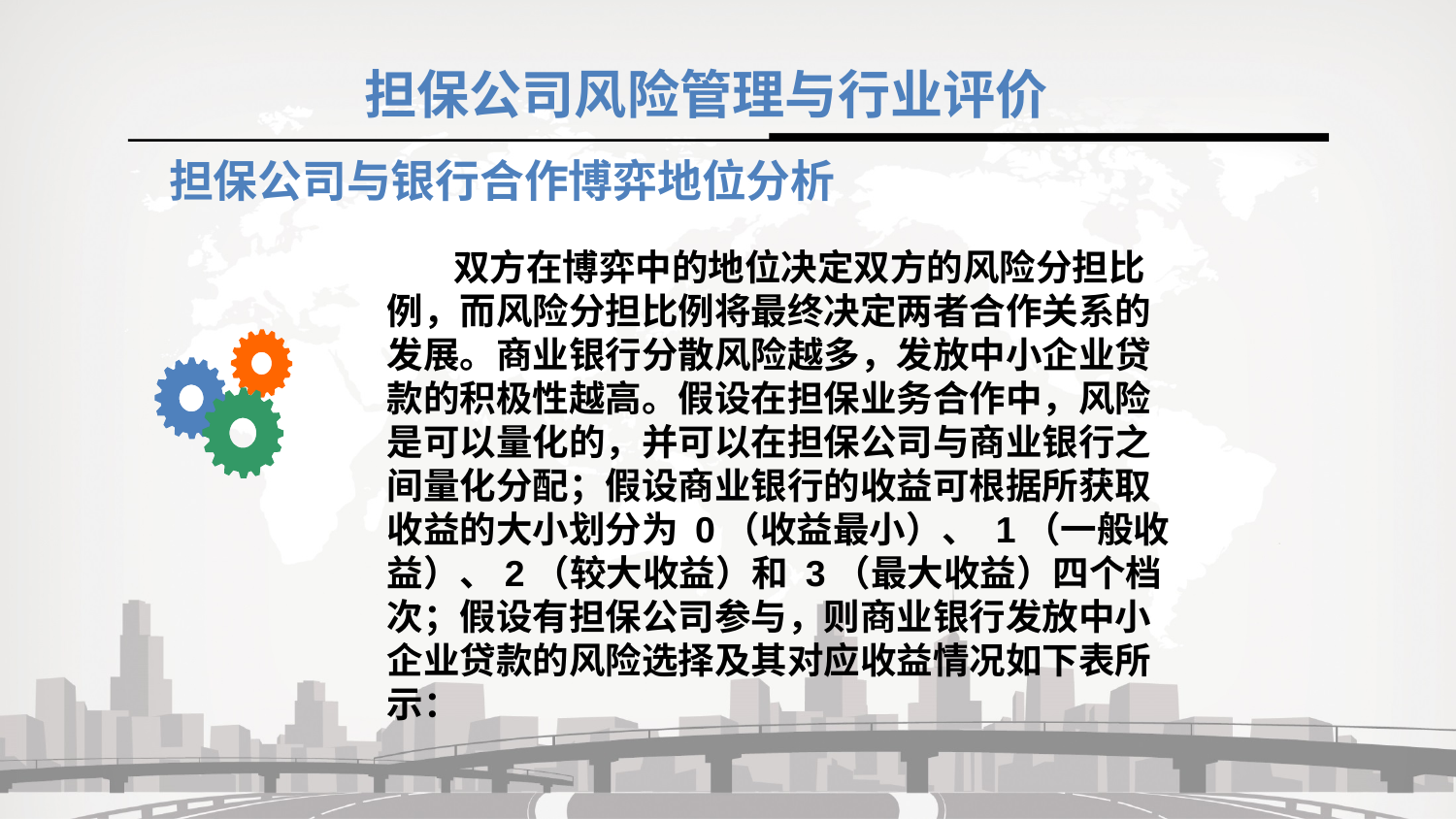

担保公司风险管理与行业评价
担保公司与银行合作博弈地位分析
       双方在博弈中的地位决定双方的风险分担比例，而风险分担比例将最终决定两者合作关系的发展。商业银行分散风险越多，发放中小企业贷款的积极性越高。假设在担保业务合作中，风险是可以量化的，并可以在担保公司与商业银行之间量化分配；假设商业银行的收益可根据所获取收益的大小划分为 0（收益最小）、 1（一般收益）、2（较大收益）和 3（最大收益）四个档次；假设有担保公司参与，则商业银行发放中小企业贷款的风险选择及其对应收益情况如下表所示：